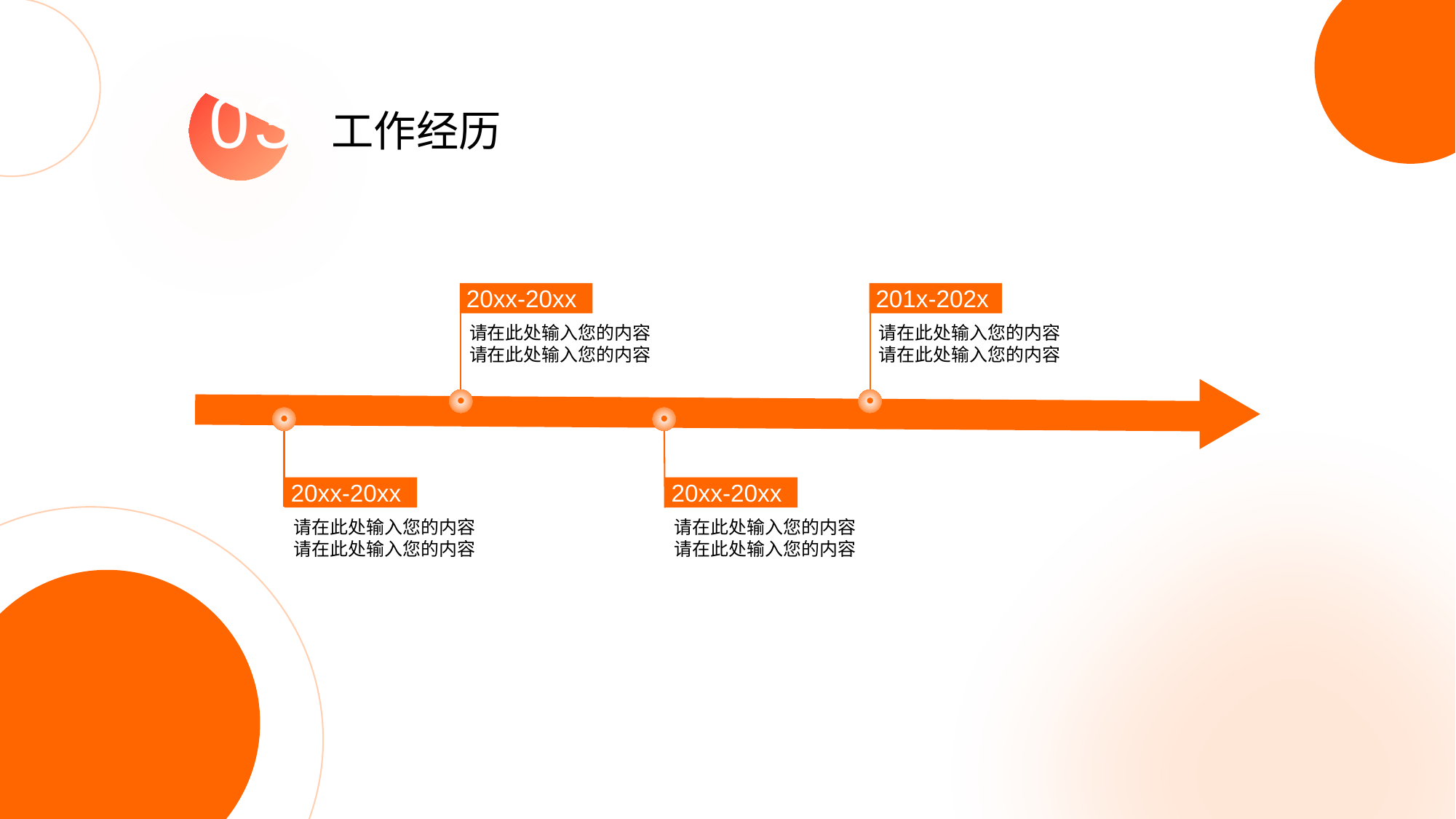

03

工作经历
20xx-20xx
201x-202x

请在此处输入您的内容
请在此处输入您的内容

请在此处输入您的内容
请在此处输入您的内容

20xx-20xx
20xx-20xx

请在此处输入您的内容
请在此处输入您的内容

请在此处输入您的内容
请在此处输入您的内容